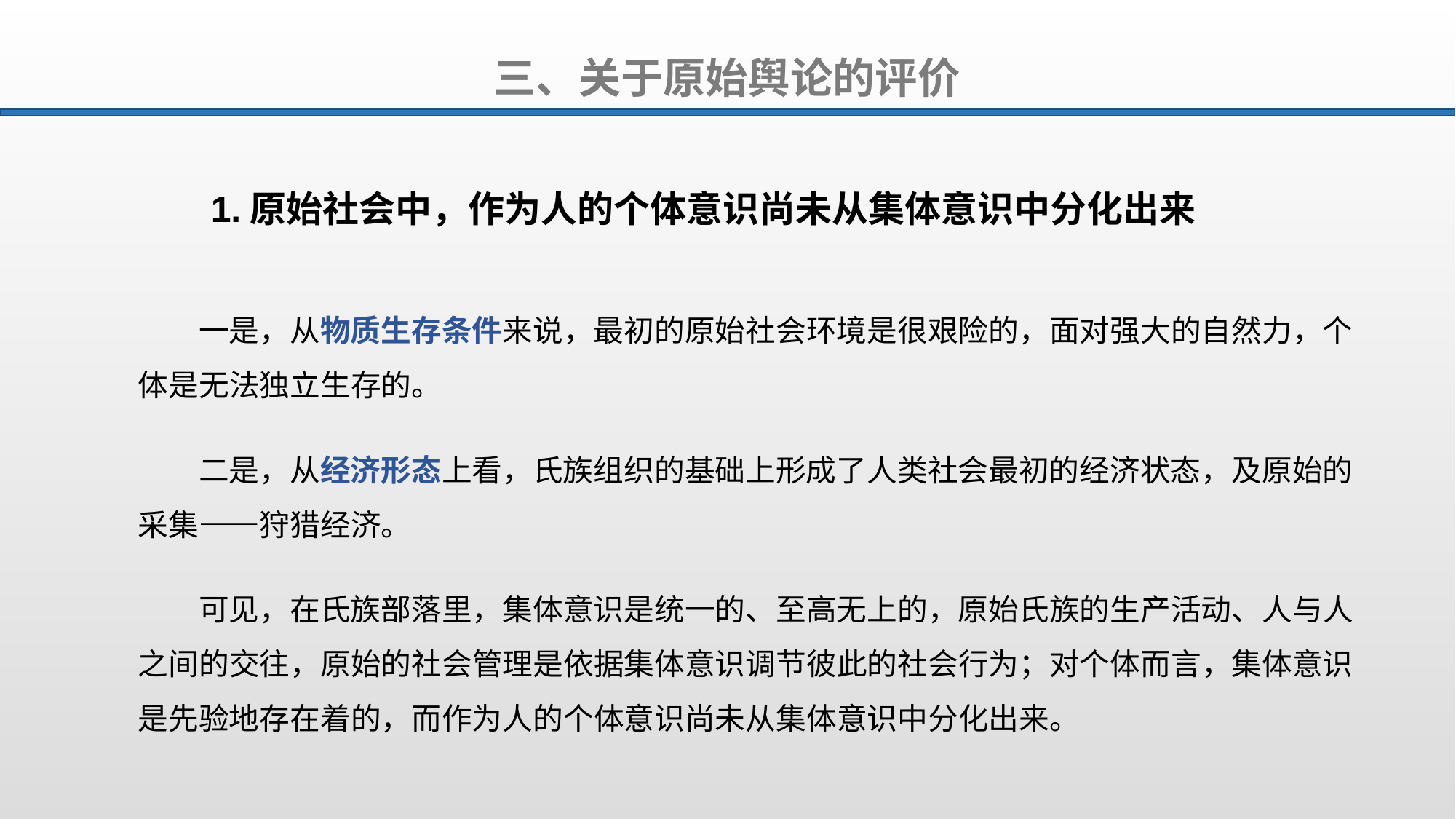

三、关于原始舆论的评价

1.原始社会中，作为人的个体意识尚未从集体意识中分化出来
一是，从物质生存条件来说，最初的原始社会环境是很艰险的，面对强大的自然力，个体是无法独立生存的。
二是，从经济形态上看，氏族组织的基础上形成了人类社会最初的经济状态，及原始的采集——狩猎经济。
可见，在氏族部落里，集体意识是统一的、至高无上的，原始氏族的生产活动、人与人之间的交往，原始的社会管理是依据集体意识调节彼此的社会行为；对个体而言，集体意识是先验地存在着的，而作为人的个体意识尚未从集体意识中分化出来。